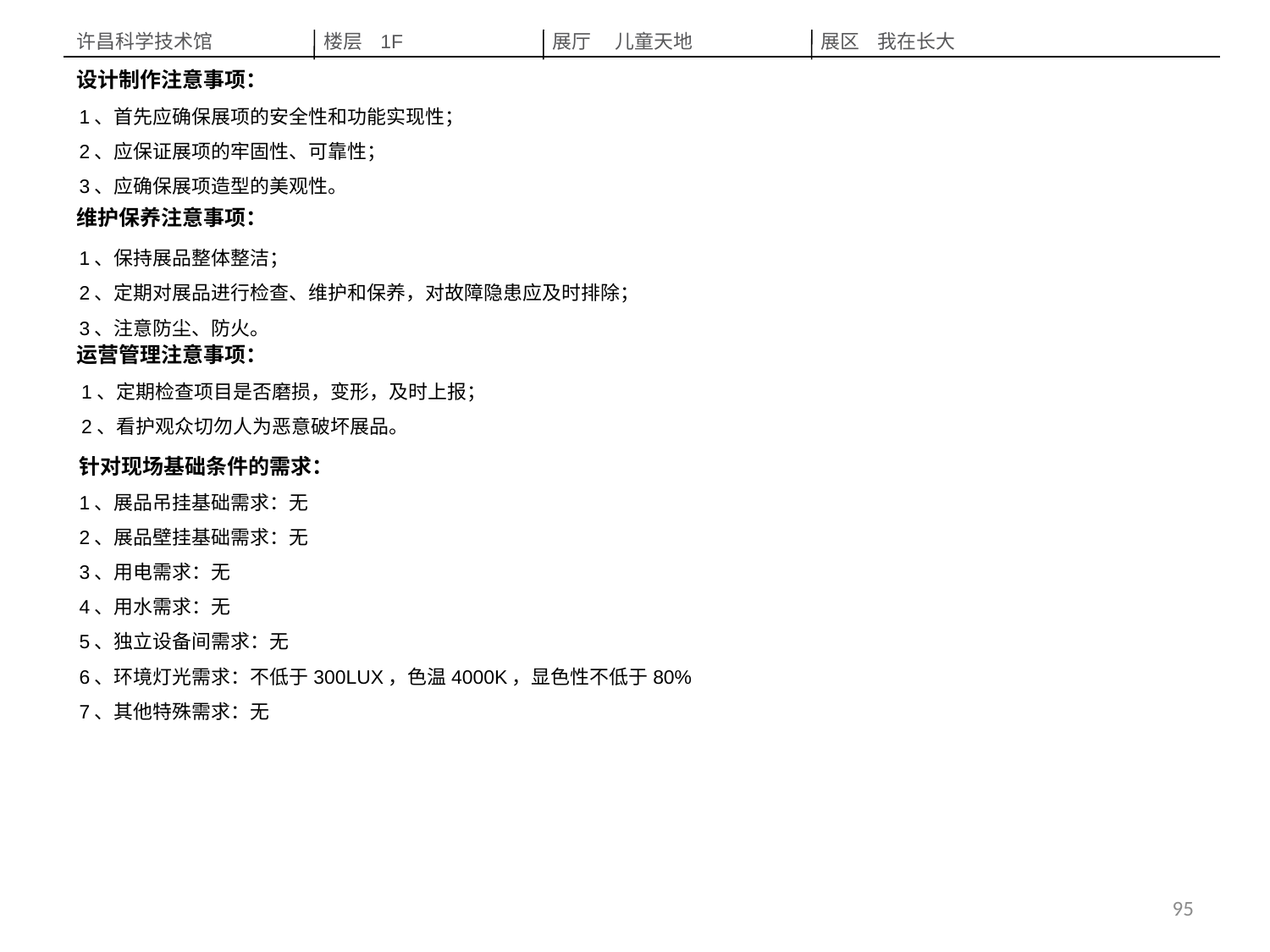

许昌科学技术馆
楼层   1F
展厅  儿童天地
展区    我在长大

设计制作注意事项：
1、首先应确保展项的安全性和功能实现性；
2、应保证展项的牢固性、可靠性；
3、应确保展项造型的美观性。

维护保养注意事项：
1、保持展品整体整洁；
2、定期对展品进行检查、维护和保养，对故障隐患应及时排除；
3、注意防尘、防火。
运营管理注意事项：
1、定期检查项目是否磨损，变形，及时上报；
2、看护观众切勿人为恶意破坏展品。
针对现场基础条件的需求：
1、展品吊挂基础需求：无
2、展品壁挂基础需求：无
3、用电需求：无
4、用水需求：无
5、独立设备间需求：无
6、环境灯光需求：不低于300LUX，色温4000K，显色性不低于80%
7、其他特殊需求：无
95